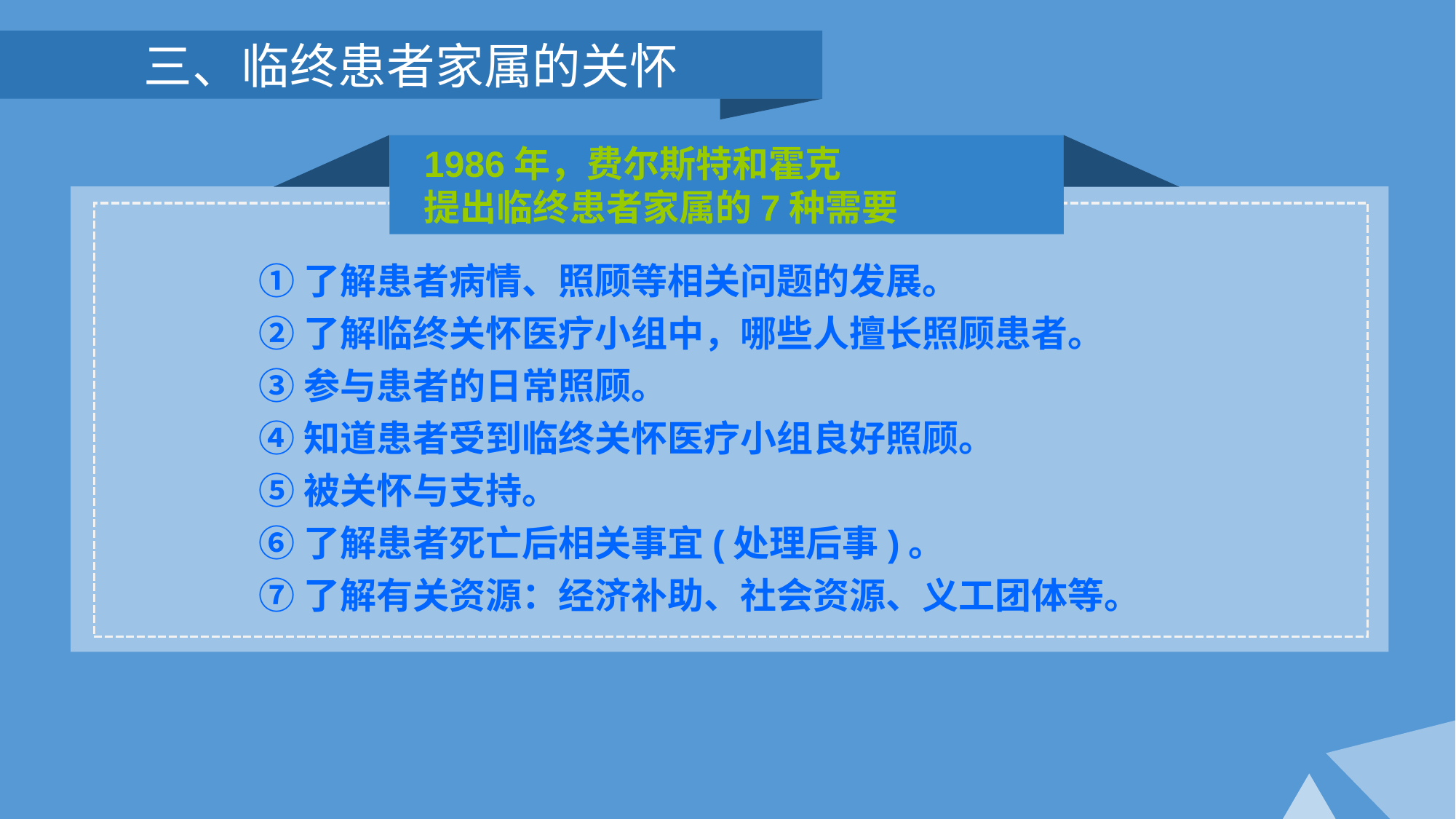

三、临终患者家属的关怀

1986年，费尔斯特和霍克
提出临终患者家属的7种需要

①了解患者病情、照顾等相关问题的发展。
②了解临终关怀医疗小组中，哪些人擅长照顾患者。
③参与患者的日常照顾。
④知道患者受到临终关怀医疗小组良好照顾。
⑤被关怀与支持。
⑥了解患者死亡后相关事宜(处理后事)。
⑦了解有关资源：经济补助、社会资源、义工团体等。